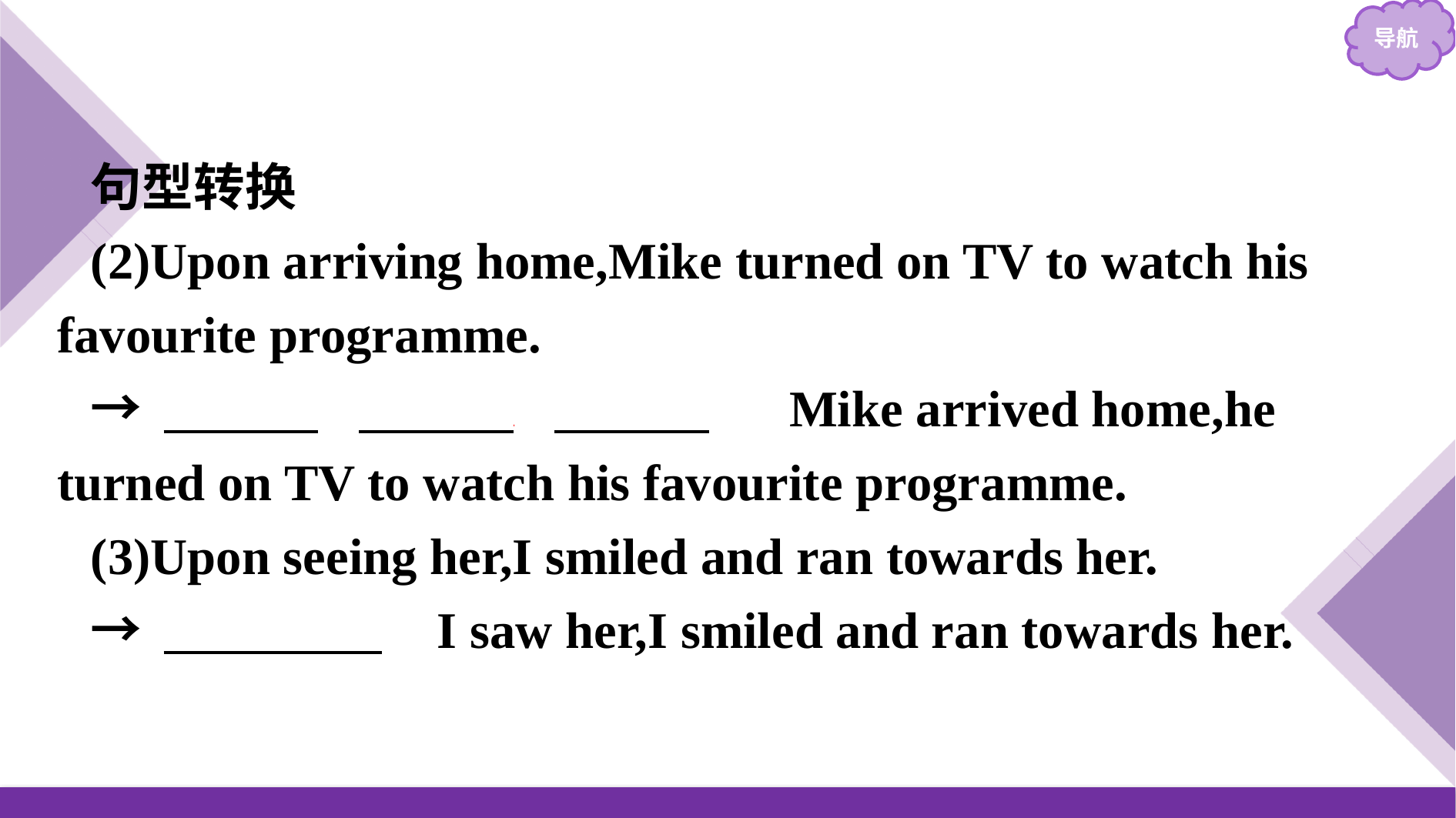

句型转换
(2)Upon arriving home,Mike turned on TV to watch his favourite programme.
→　As　 　soon　 　as　 Mike arrived home,he turned on TV to watch his favourite programme.
(3)Upon seeing her,I smiled and ran towards her.
→　When　 I saw her,I smiled and ran towards her.